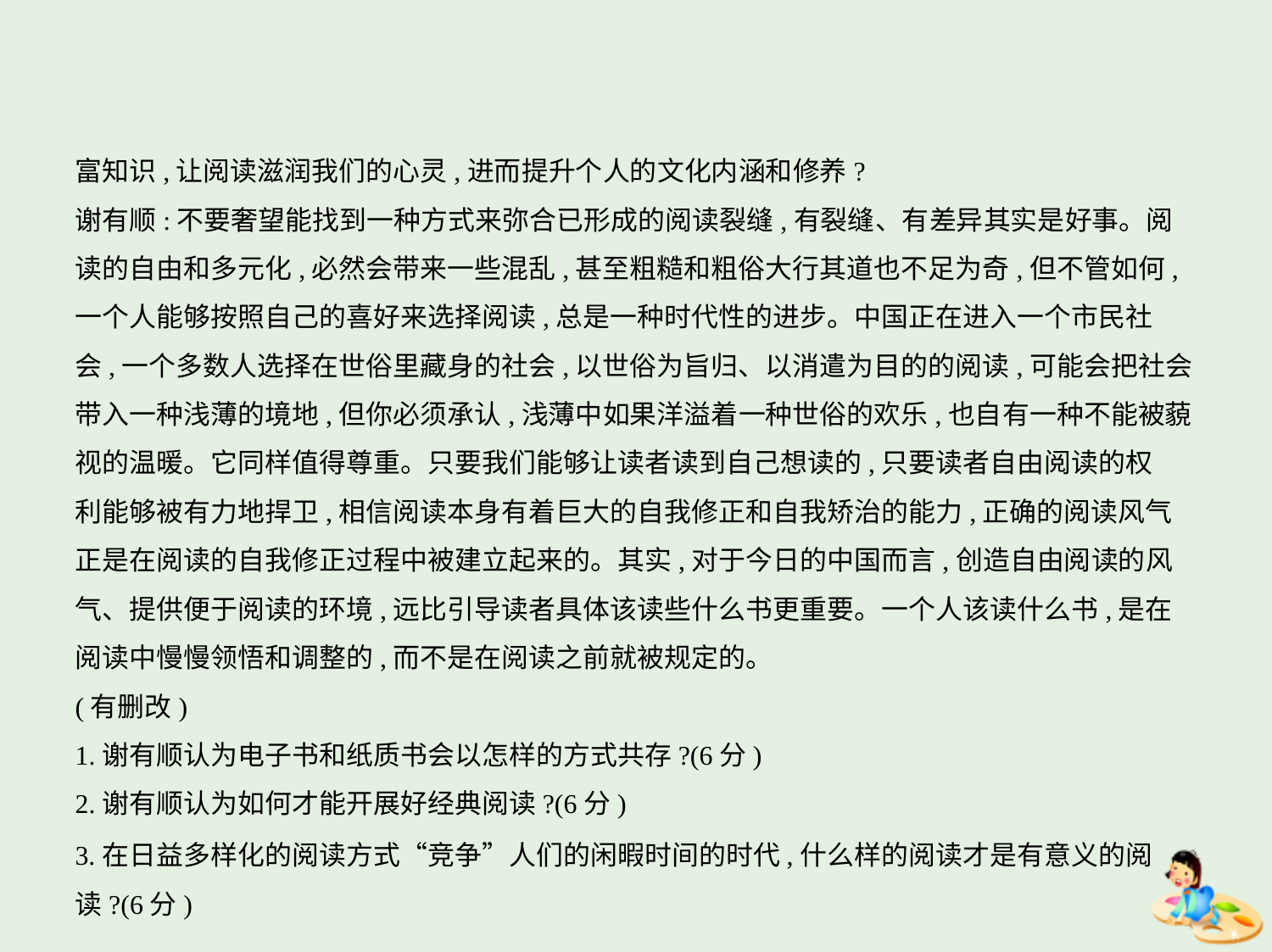

富知识,让阅读滋润我们的心灵,进而提升个人的文化内涵和修养?
谢有顺:不要奢望能找到一种方式来弥合已形成的阅读裂缝,有裂缝、有差异其实是好事。阅
读的自由和多元化,必然会带来一些混乱,甚至粗糙和粗俗大行其道也不足为奇,但不管如何,
一个人能够按照自己的喜好来选择阅读,总是一种时代性的进步。中国正在进入一个市民社
会,一个多数人选择在世俗里藏身的社会,以世俗为旨归、以消遣为目的的阅读,可能会把社会
带入一种浅薄的境地,但你必须承认,浅薄中如果洋溢着一种世俗的欢乐,也自有一种不能被藐
视的温暖。它同样值得尊重。只要我们能够让读者读到自己想读的,只要读者自由阅读的权
利能够被有力地捍卫,相信阅读本身有着巨大的自我修正和自我矫治的能力,正确的阅读风气
正是在阅读的自我修正过程中被建立起来的。其实,对于今日的中国而言,创造自由阅读的风
气、提供便于阅读的环境,远比引导读者具体该读些什么书更重要。一个人该读什么书,是在
阅读中慢慢领悟和调整的,而不是在阅读之前就被规定的。
(有删改)
1.谢有顺认为电子书和纸质书会以怎样的方式共存?(6分)
2.谢有顺认为如何才能开展好经典阅读?(6分)
3.在日益多样化的阅读方式“竞争”人们的闲暇时间的时代,什么样的阅读才是有意义的阅
读?(6分)